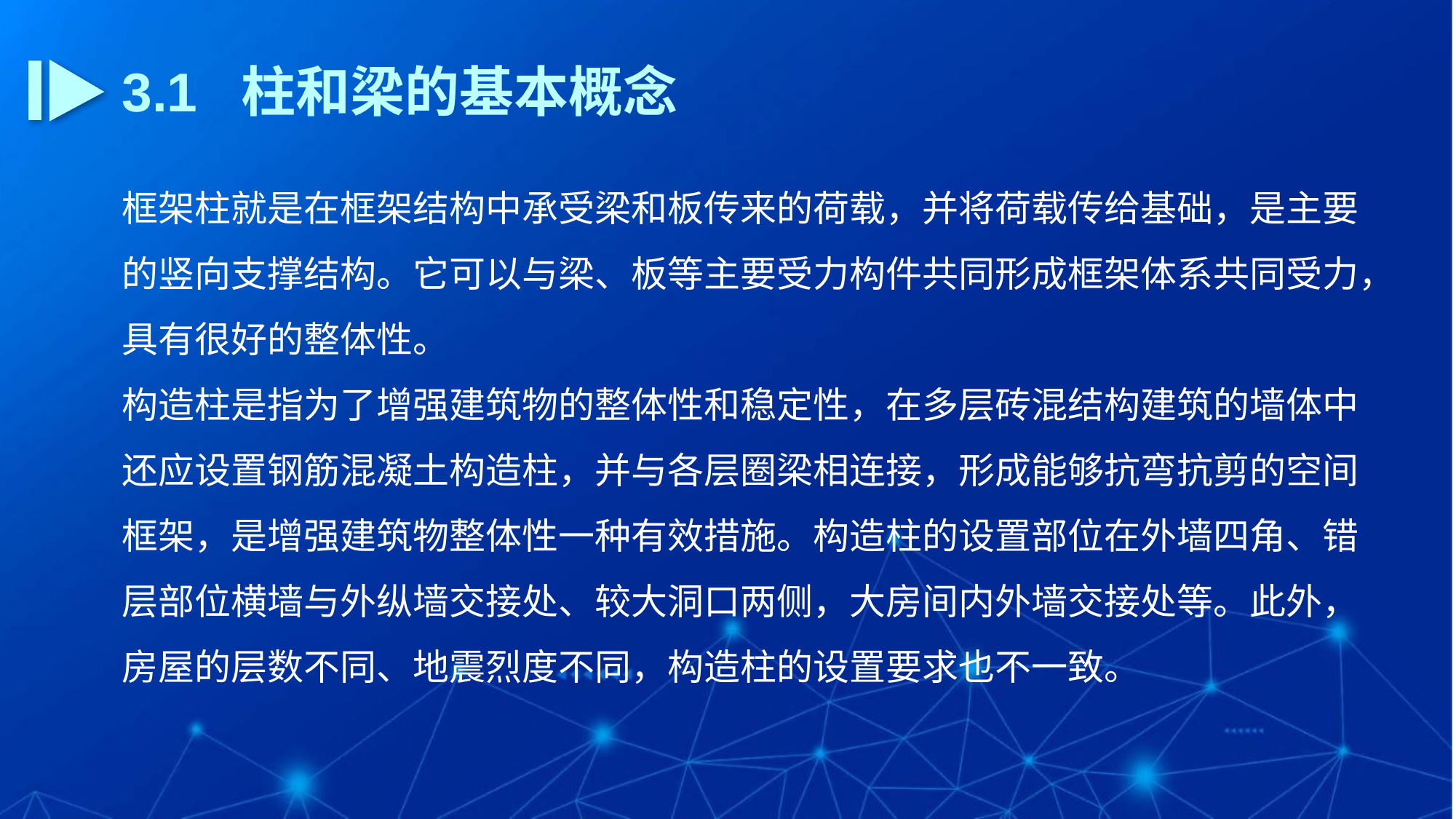

3.1  柱和梁的基本概念

框架柱就是在框架结构中承受梁和板传来的荷载，并将荷载传给基础，是主要的竖向支撑结构。它可以与梁、板等主要受力构件共同形成框架体系共同受力，具有很好的整体性。
构造柱是指为了增强建筑物的整体性和稳定性，在多层砖混结构建筑的墙体中还应设置钢筋混凝土构造柱，并与各层圈梁相连接，形成能够抗弯抗剪的空间框架，是增强建筑物整体性一种有效措施。构造柱的设置部位在外墙四角、错层部位横墙与外纵墙交接处、较大洞口两侧，大房间内外墙交接处等。此外，房屋的层数不同、地震烈度不同，构造柱的设置要求也不一致。